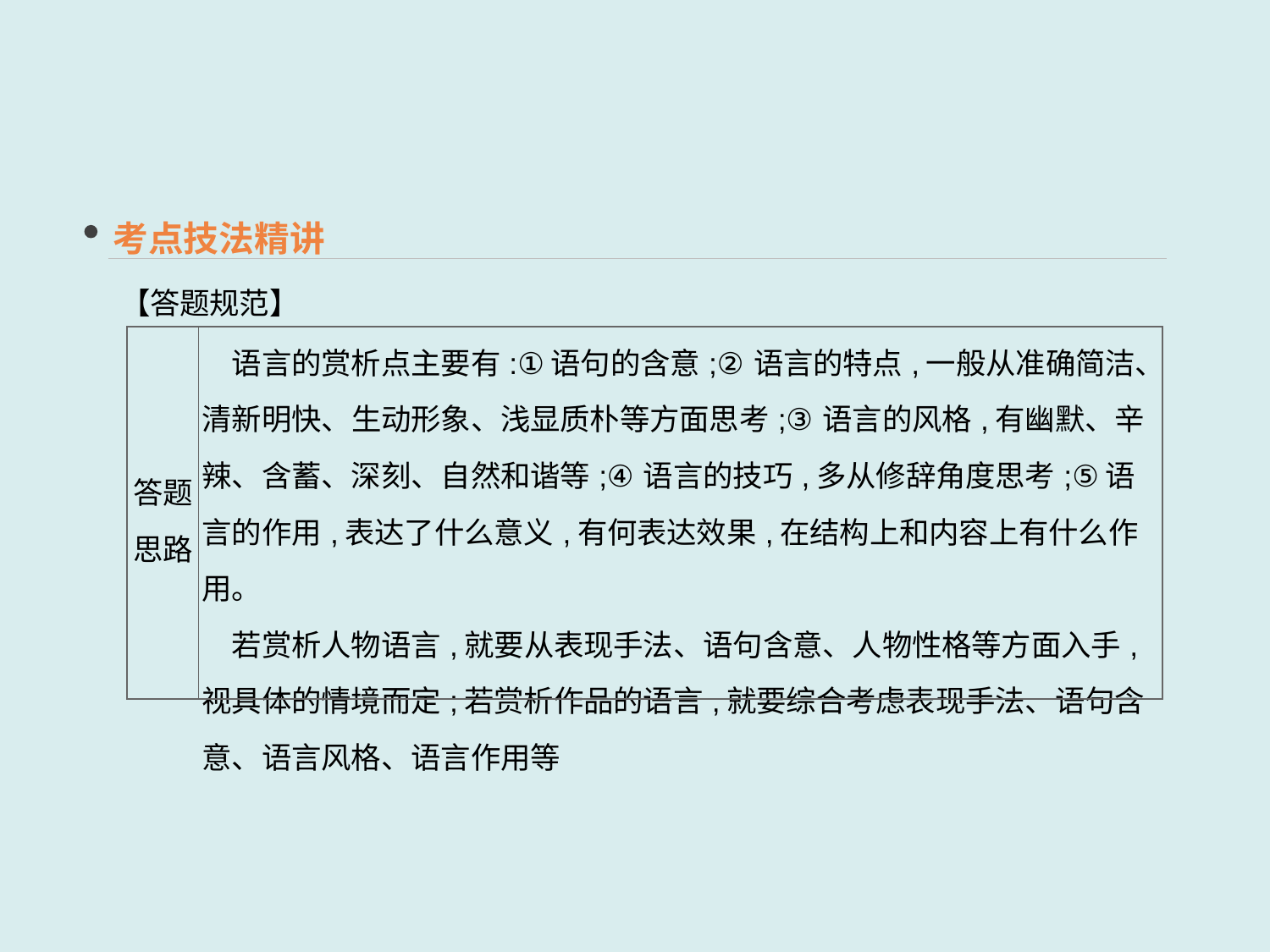

考点技法精讲

【答题规范】
| 答题 思路 | 语言的赏析点主要有:①语句的含意;②语言的特点,一般从准确简洁、清新明快、生动形象、浅显质朴等方面思考;③语言的风格,有幽默、辛辣、含蓄、深刻、自然和谐等;④语言的技巧,多从修辞角度思考;⑤语言的作用,表达了什么意义,有何表达效果,在结构上和内容上有什么作用。 　若赏析人物语言,就要从表现手法、语句含意、人物性格等方面入手,视具体的情境而定;若赏析作品的语言,就要综合考虑表现手法、语句含意、语言风格、语言作用等 |
| --- | --- |